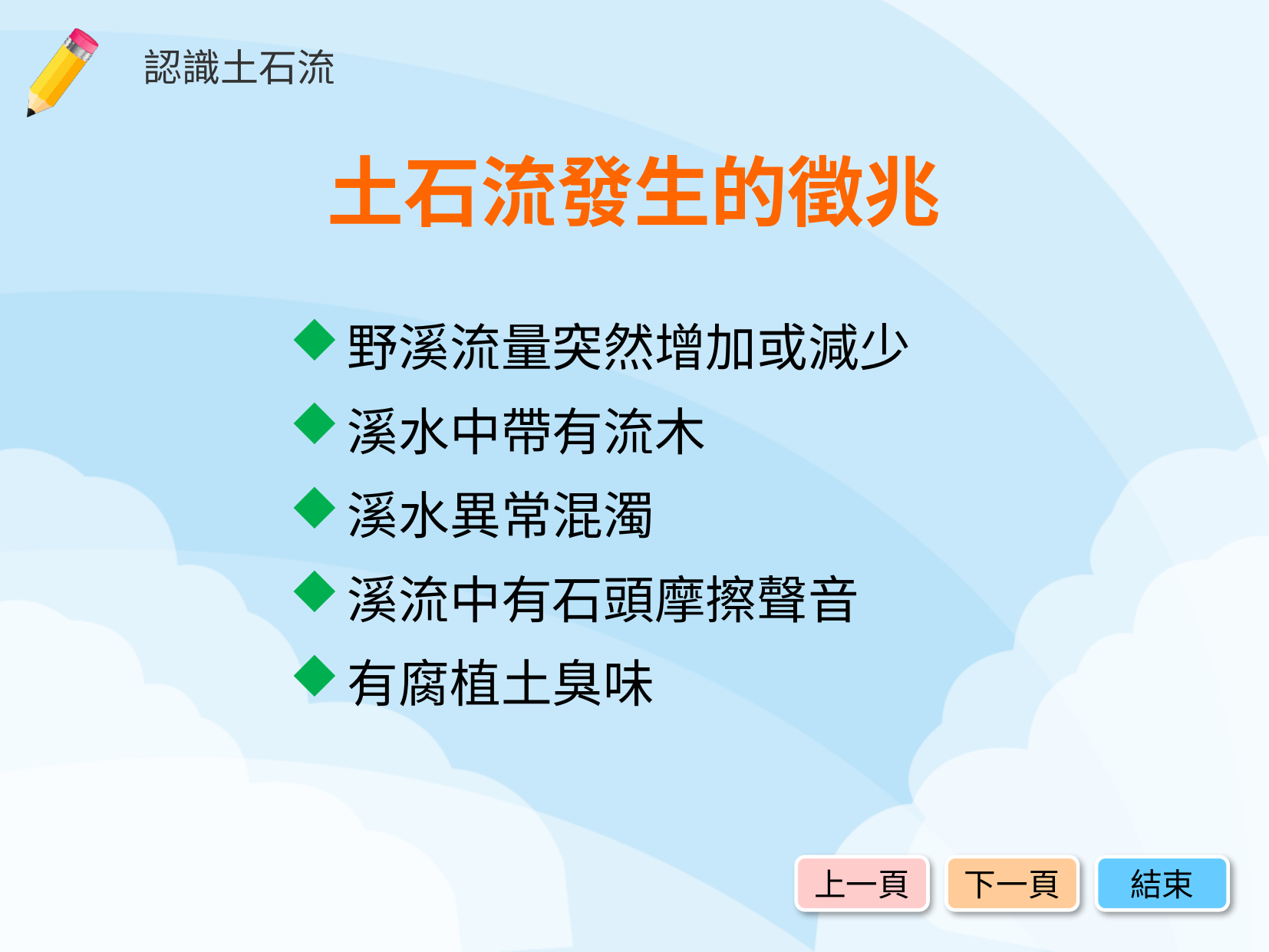

土石流發生的徵兆
野溪流量突然增加或減少
溪水中帶有流木
溪水異常混濁
溪流中有石頭摩擦聲音
有腐植土臭味
上一頁
下一頁
結束